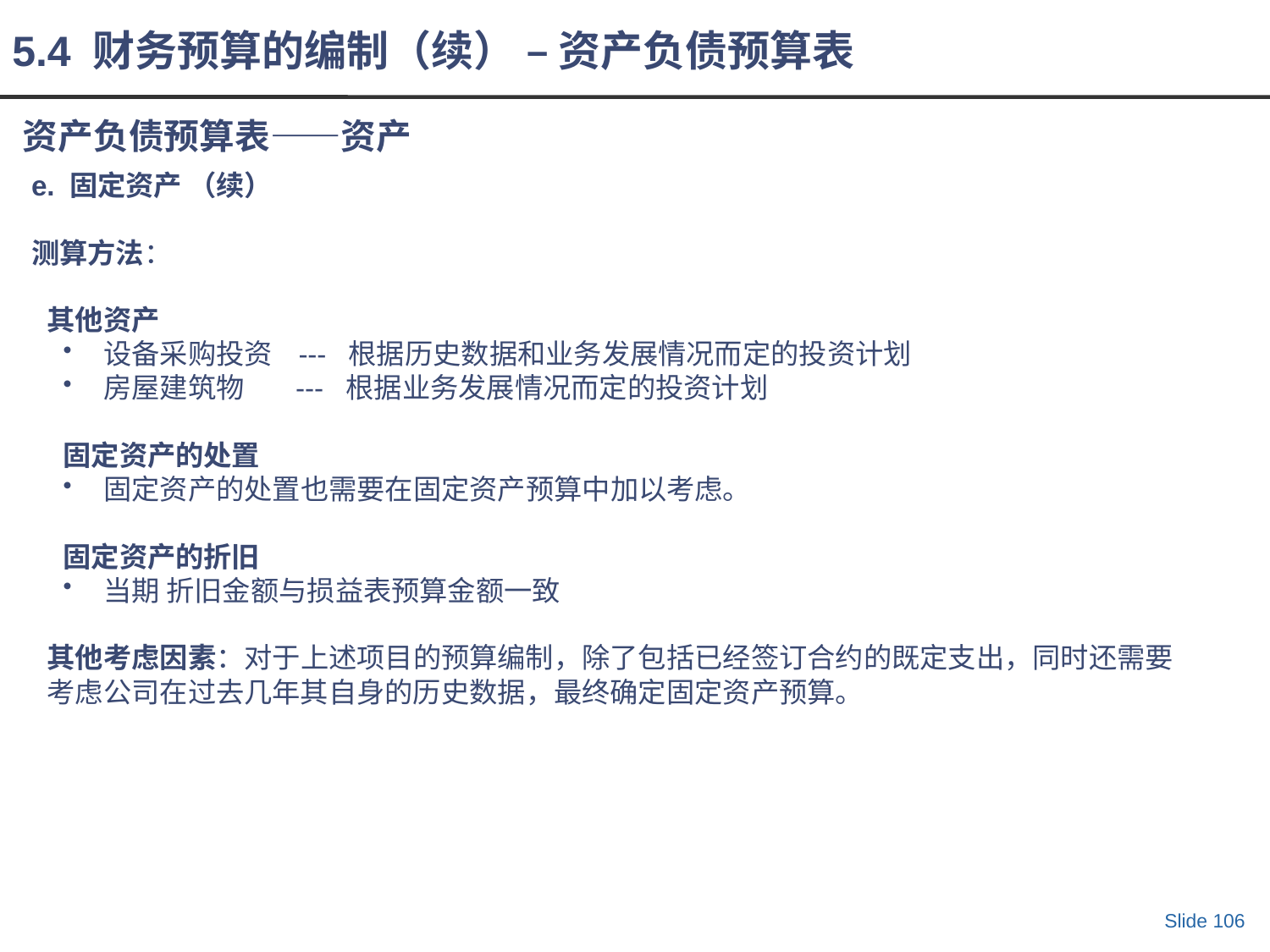

5.4 财务预算的编制（续） – 资产负债预算表

# 资产负债预算表——资产
e. 固定资产 （续）

测算方法：

其他资产
设备采购投资   ---  根据历史数据和业务发展情况而定的投资计划
房屋建筑物       ---  根据业务发展情况而定的投资计划

固定资产的处置
固定资产的处置也需要在固定资产预算中加以考虑。

固定资产的折旧
当期 折旧金额与损益表预算金额一致

其他考虑因素：对于上述项目的预算编制，除了包括已经签订合约的既定支出，同时还需要考虑公司在过去几年其自身的历史数据，最终确定固定资产预算。
Slide 106